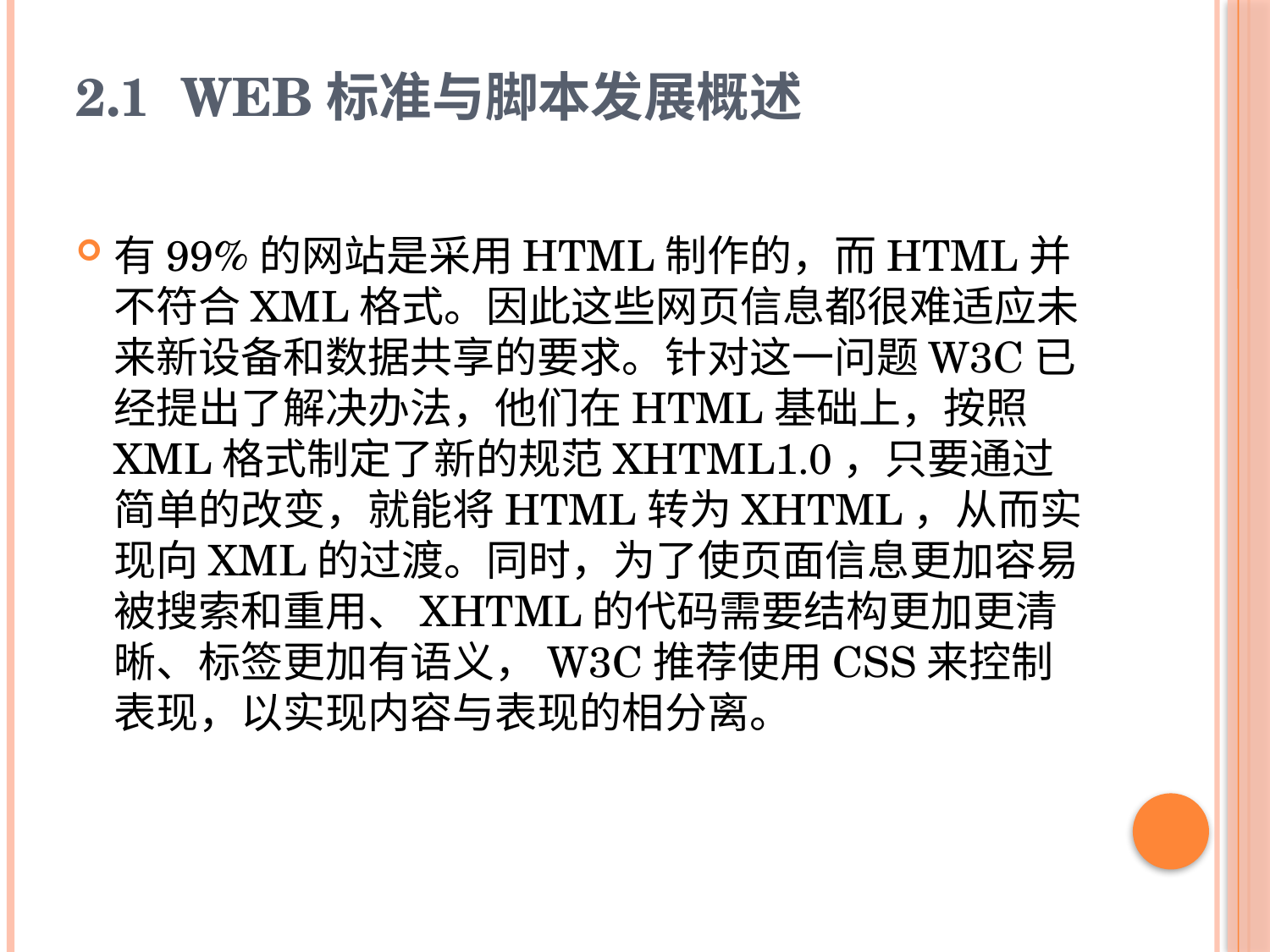

# 2.1  Web标准与脚本发展概述
有99%的网站是采用HTML制作的，而HTML并不符合XML格式。因此这些网页信息都很难适应未来新设备和数据共享的要求。针对这一问题W3C已经提出了解决办法，他们在HTML基础上，按照XML格式制定了新的规范XHTML1.0，只要通过简单的改变，就能将HTML转为XHTML，从而实现向XML的过渡。同时，为了使页面信息更加容易被搜索和重用、XHTML的代码需要结构更加更清晰、标签更加有语义，W3C推荐使用CSS来控制表现，以实现内容与表现的相分离。